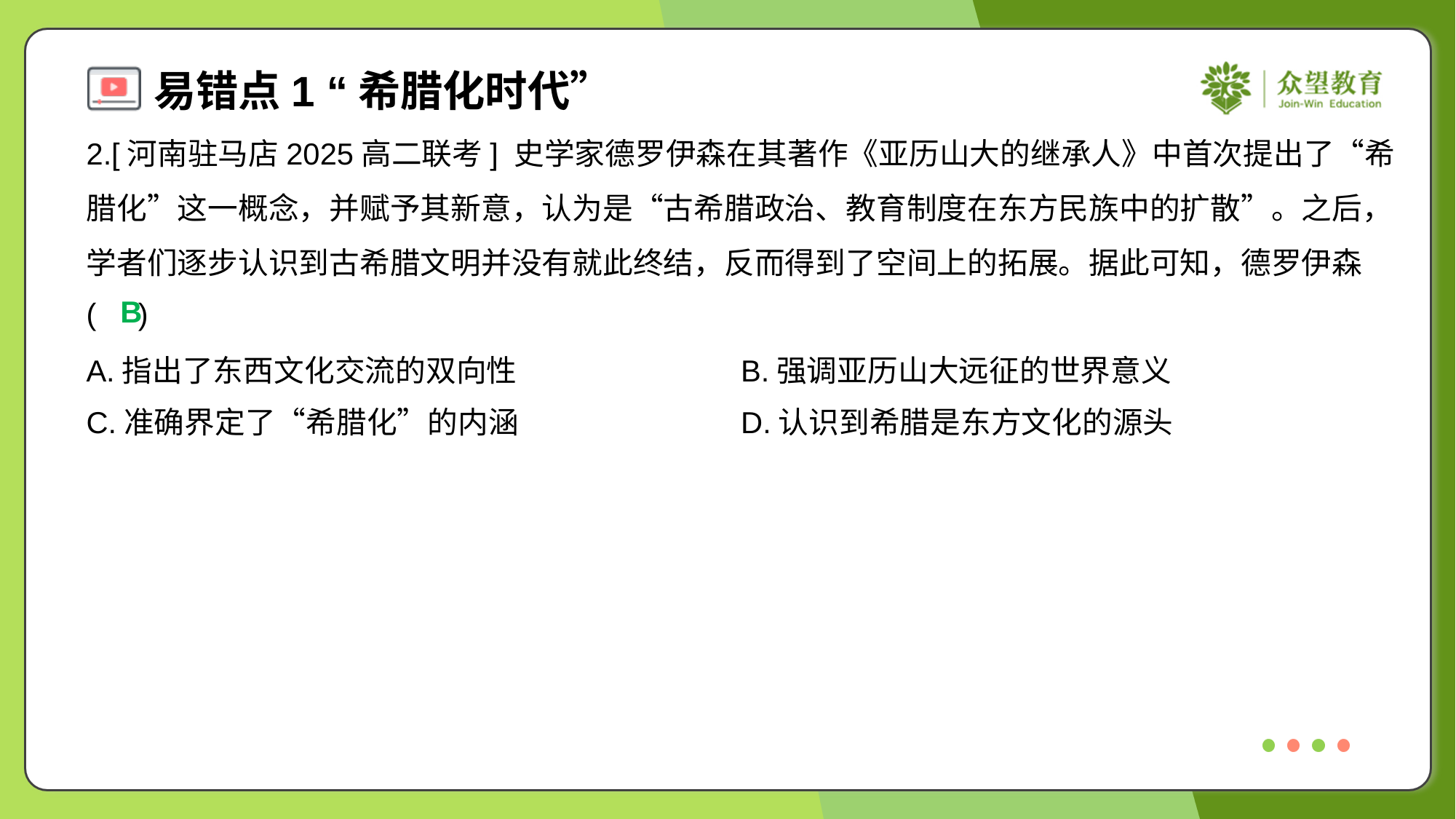

2.[河南驻马店2025高二联考] 史学家德罗伊森在其著作《亚历山大的继承人》中首次提出了“希
腊化”这一概念，并赋予其新意，认为是“古希腊政治、教育制度在东方民族中的扩散”。之后，
学者们逐步认识到古希腊文明并没有就此终结，反而得到了空间上的拓展。据此可知，德罗伊森
(     )
B
A.指出了东西文化交流的双向性	B.强调亚历山大远征的世界意义
C.准确界定了“希腊化”的内涵	D.认识到希腊是东方文化的源头